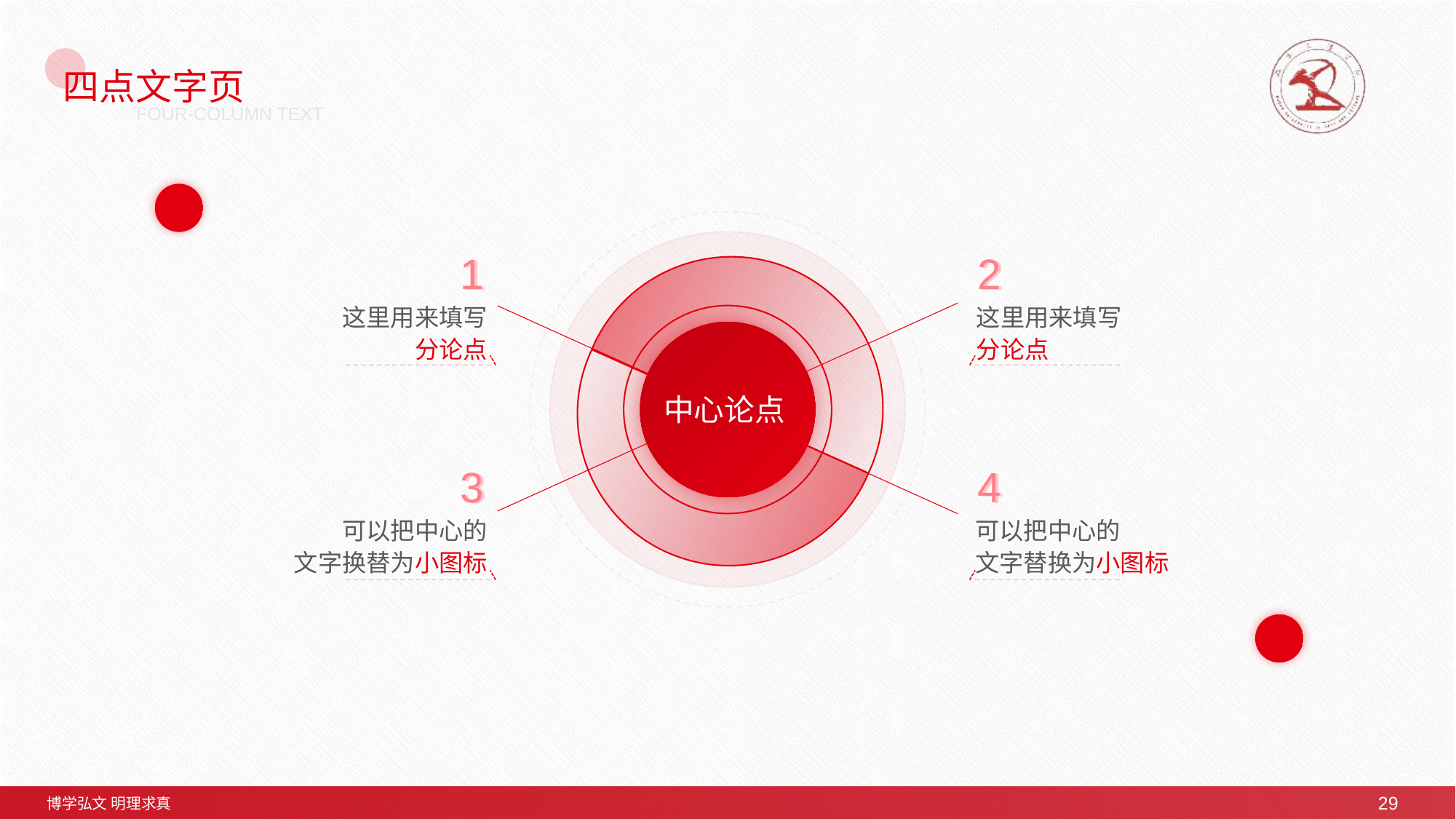

# 四点文字页
FOUR-COLUMN TEXT

1
2
1
2

这里用来填写分论点
这里用来填写分论点

中心论点

3
4
3
4
可以把中心的
文字换替为小图标
可以把中心的
文字替换为小图标